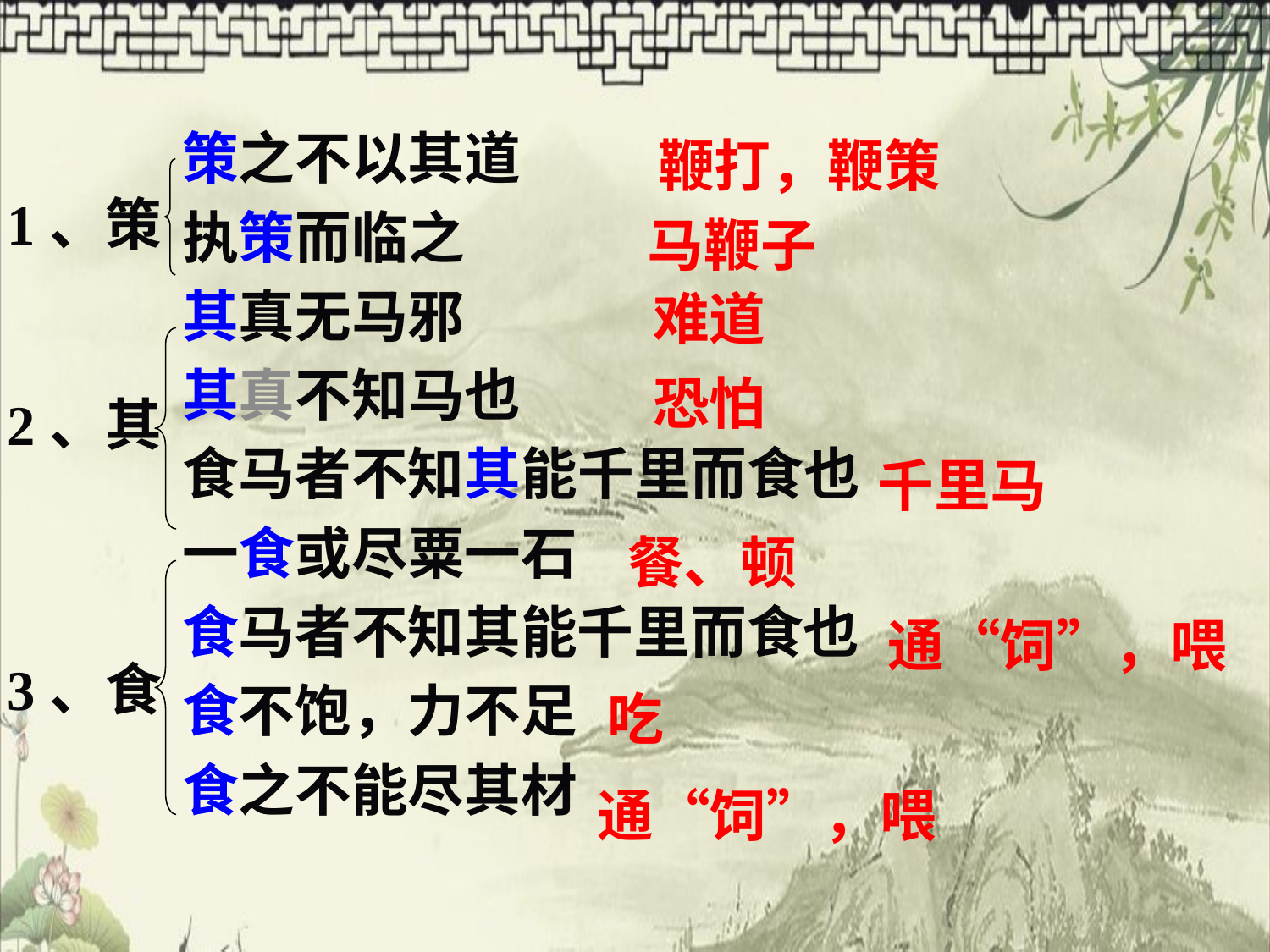

策之不以其道
执策而临之
其真无马邪
其真不知马也
食马者不知其能千里而食也
一食或尽粟一石
食马者不知其能千里而食也
食不饱，力不足
食之不能尽其材
鞭打，鞭策

1、策
马鞭子
难道
#

恐怕
2、其
千里马
餐、顿

通“饲”，喂
3、食
吃
通“饲”，喂